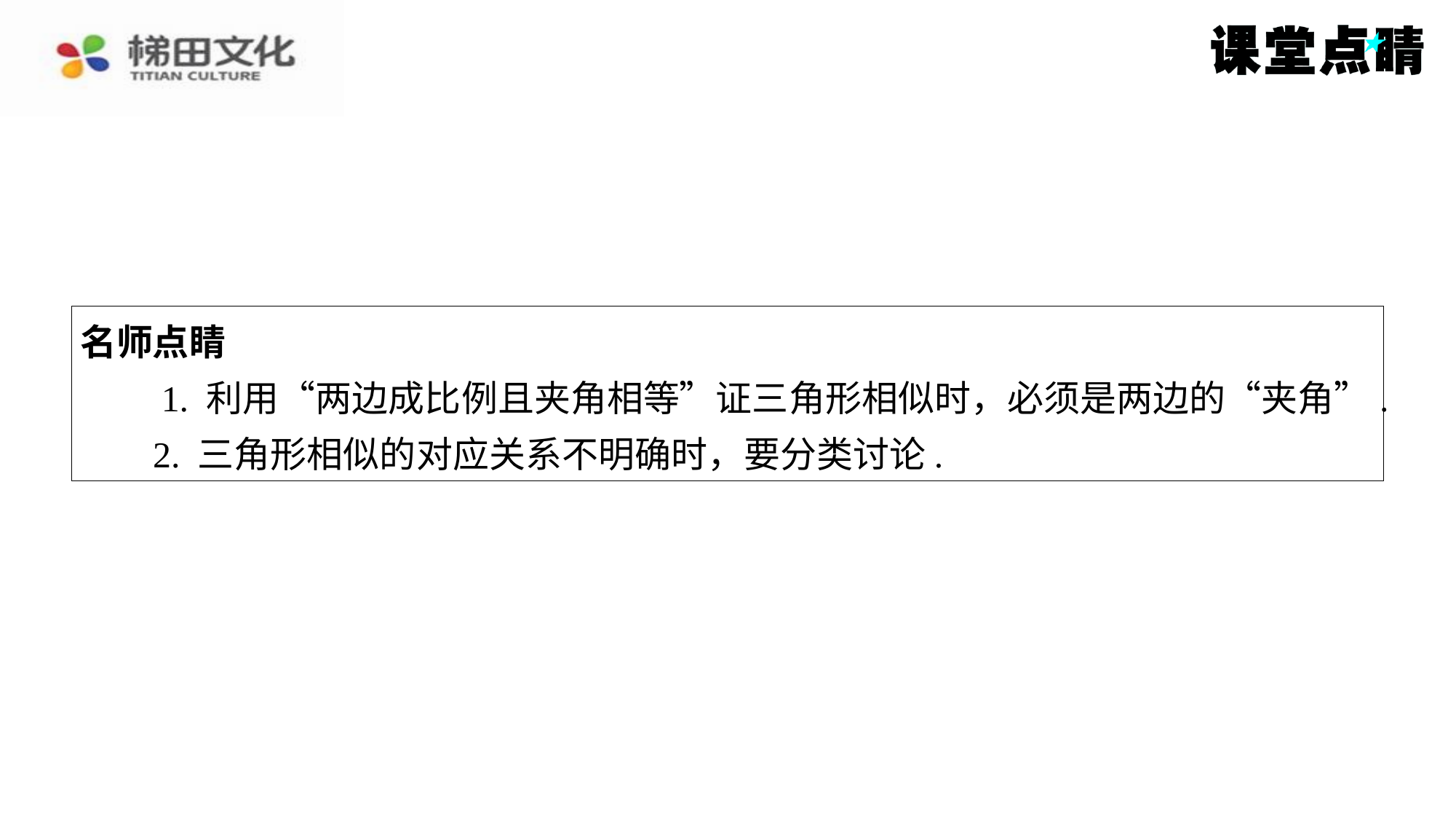

名师点睛
　　1. 利用“两边成比例且夹角相等”证三角形相似时，必须是两边的“夹角”.
2. 三角形相似的对应关系不明确时，要分类讨论.